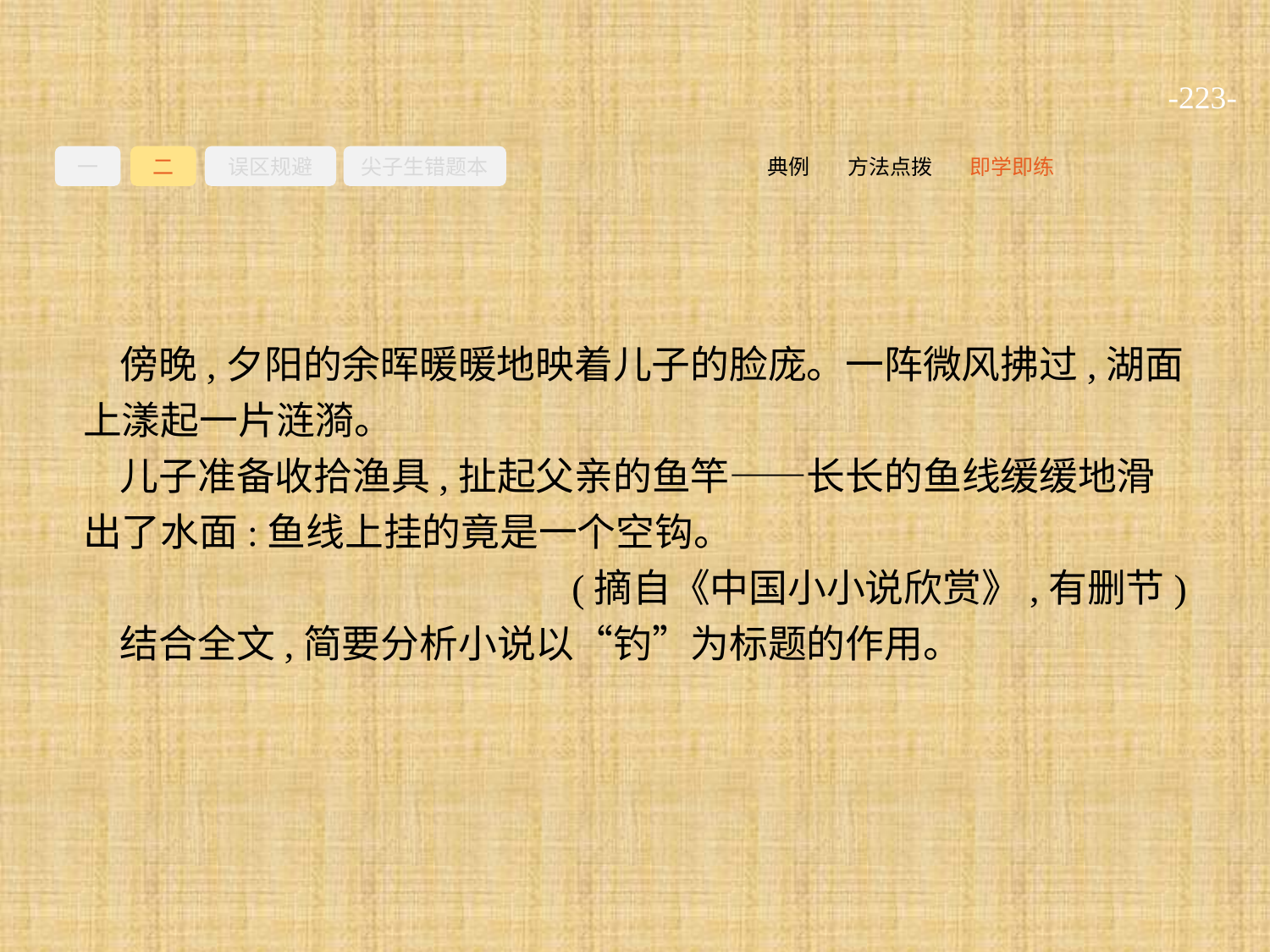

-223-
一
二
误区规避
尖子生错题本
即学即练
方法点拨
典例
傍晚,夕阳的余晖暖暖地映着儿子的脸庞。一阵微风拂过,湖面上漾起一片涟漪。
儿子准备收拾渔具,扯起父亲的鱼竿——长长的鱼线缓缓地滑出了水面:鱼线上挂的竟是一个空钩。
(摘自《中国小小说欣赏》,有删节)
结合全文,简要分析小说以“钓”为标题的作用。